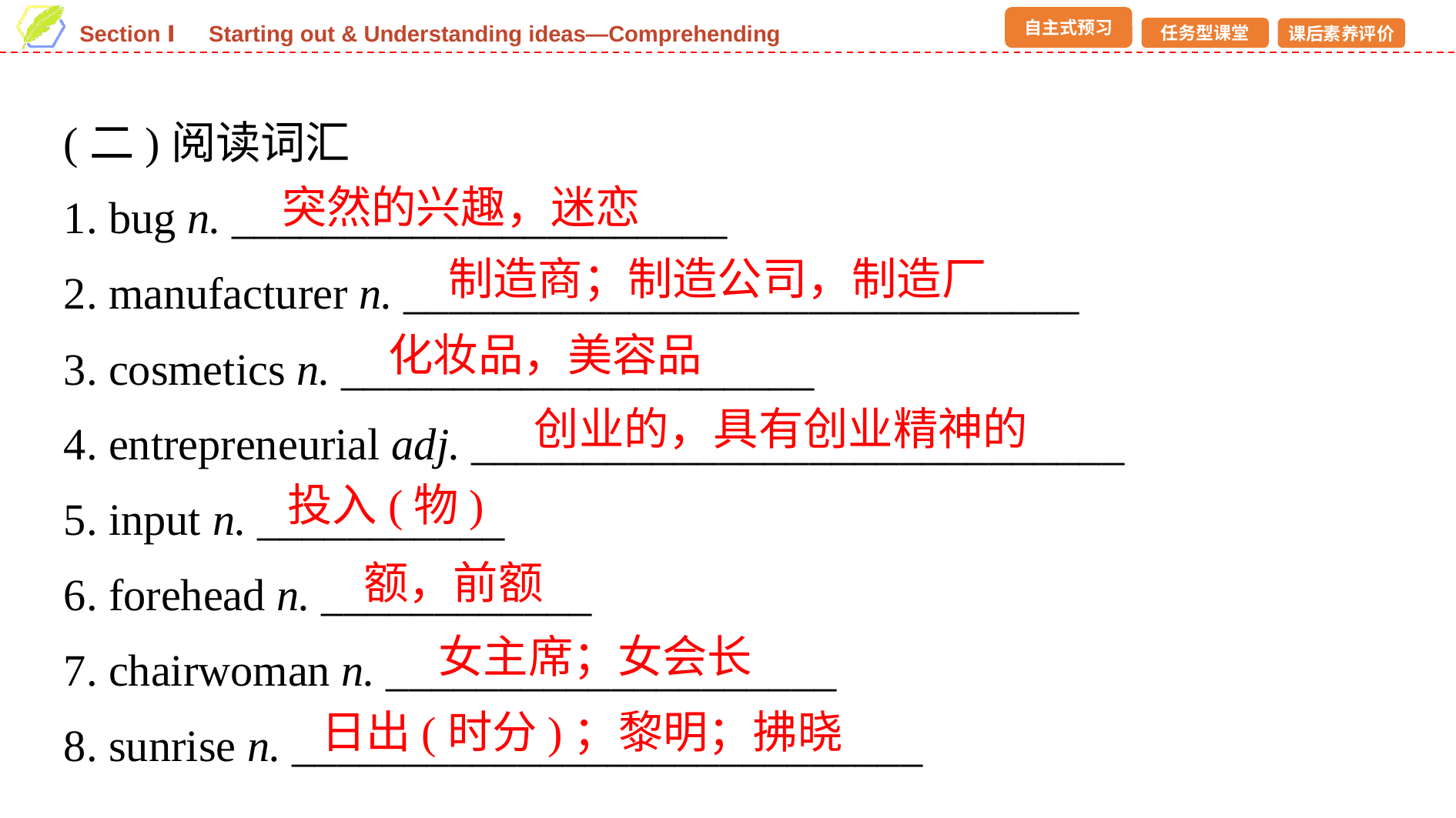

(二)阅读词汇
1. bug n. ______________________
2. manufacturer n. ______________________________
3. cosmetics n. _____________________
4. entrepreneurial adj. _____________________________
5. input n. ___________
6. forehead n. ____________
7. chairwoman n. ____________________
8. sunrise n. ____________________________
突然的兴趣，迷恋
制造商；制造公司，制造厂
化妆品，美容品
创业的，具有创业精神的
投入(物)
额，前额
女主席；女会长
日出(时分)；黎明；拂晓